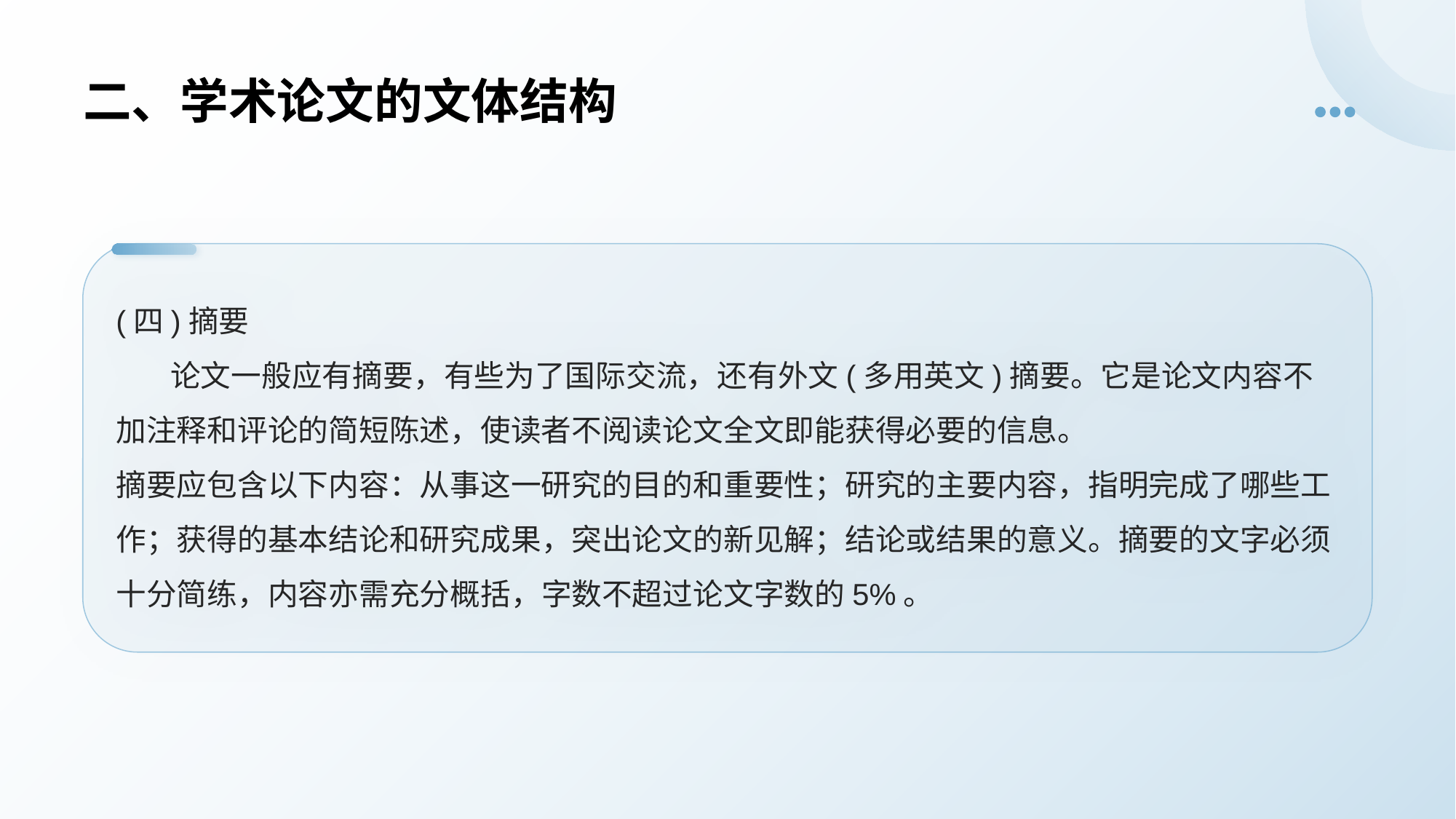

# 二、学术论文的文体结构

(四)摘要
       论文一般应有摘要，有些为了国际交流，还有外文(多用英文)摘要。它是论文内容不加注释和评论的简短陈述，使读者不阅读论文全文即能获得必要的信息。
摘要应包含以下内容：从事这一研究的目的和重要性；研究的主要内容，指明完成了哪些工作；获得的基本结论和研究成果，突出论文的新见解；结论或结果的意义。摘要的文字必须十分简练，内容亦需充分概括，字数不超过论文字数的5%。